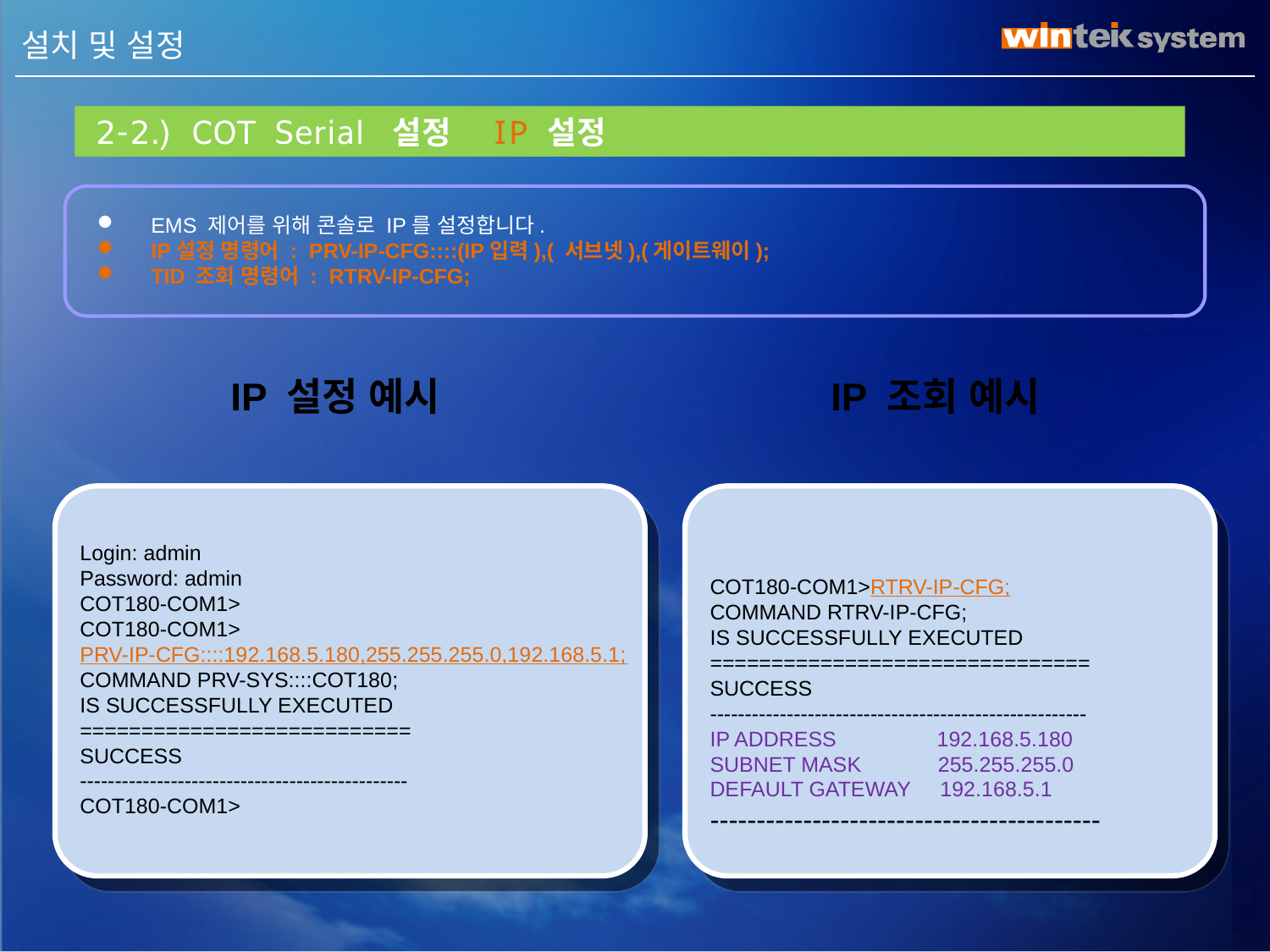

III .    설치 및 설정
 2-2.)  COT  Serial  설정    IP 설정

 EMS 제어를 위해 콘솔로 IP를 설정합니다.
 IP설정 명령어 :  PRV-IP-CFG::::(IP입력),( 서브넷),(게이트웨이);
 TID 조회 명령어 :  RTRV-IP-CFG;
 IP 설정 예시
 IP 조회 예시

Login: admin
Password: admin
COT180-COM1>
COT180-COM1>
PRV-IP-CFG::::192.168.5.180,255.255.255.0,192.168.5.1;
COMMAND PRV-SYS::::COT180;
IS SUCCESSFULLY EXECUTED
===========================
SUCCESS
-----------------------------------------------
COT180-COM1>

COT180-COM1>RTRV-IP-CFG;
COMMAND RTRV-IP-CFG;
IS SUCCESSFULLY EXECUTED
===============================
SUCCESS
------------------------------------------------------
IP ADDRESS                 192.168.5.180
SUBNET MASK             255.255.255.0
DEFAULT GATEWAY     192.168.5.1
------------------------------------------